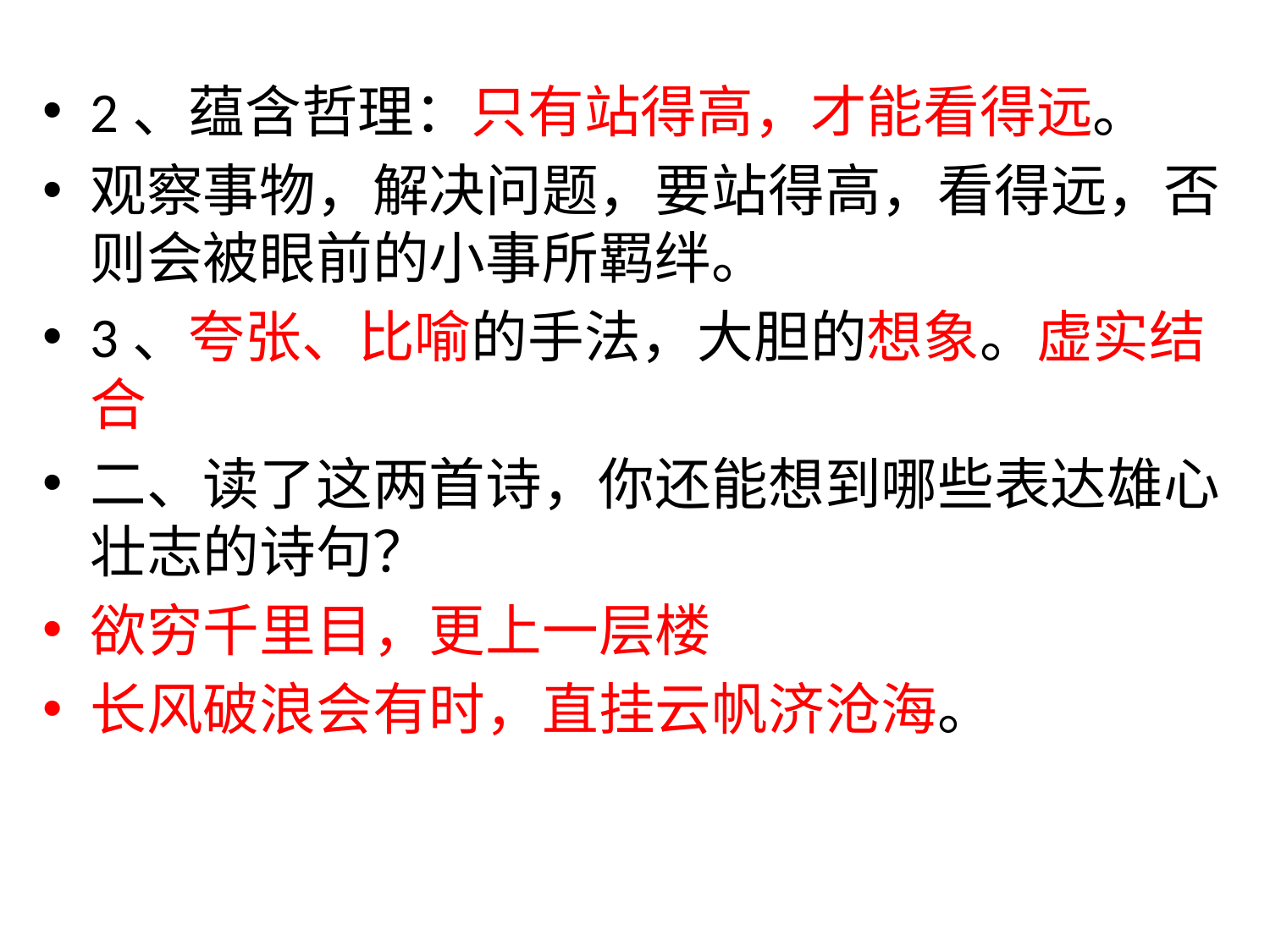

#
2、蕴含哲理：只有站得高，才能看得远。
观察事物，解决问题，要站得高，看得远，否则会被眼前的小事所羁绊。
3、夸张、比喻的手法，大胆的想象。虚实结合
二、读了这两首诗，你还能想到哪些表达雄心壮志的诗句？
欲穷千里目，更上一层楼
长风破浪会有时，直挂云帆济沧海。